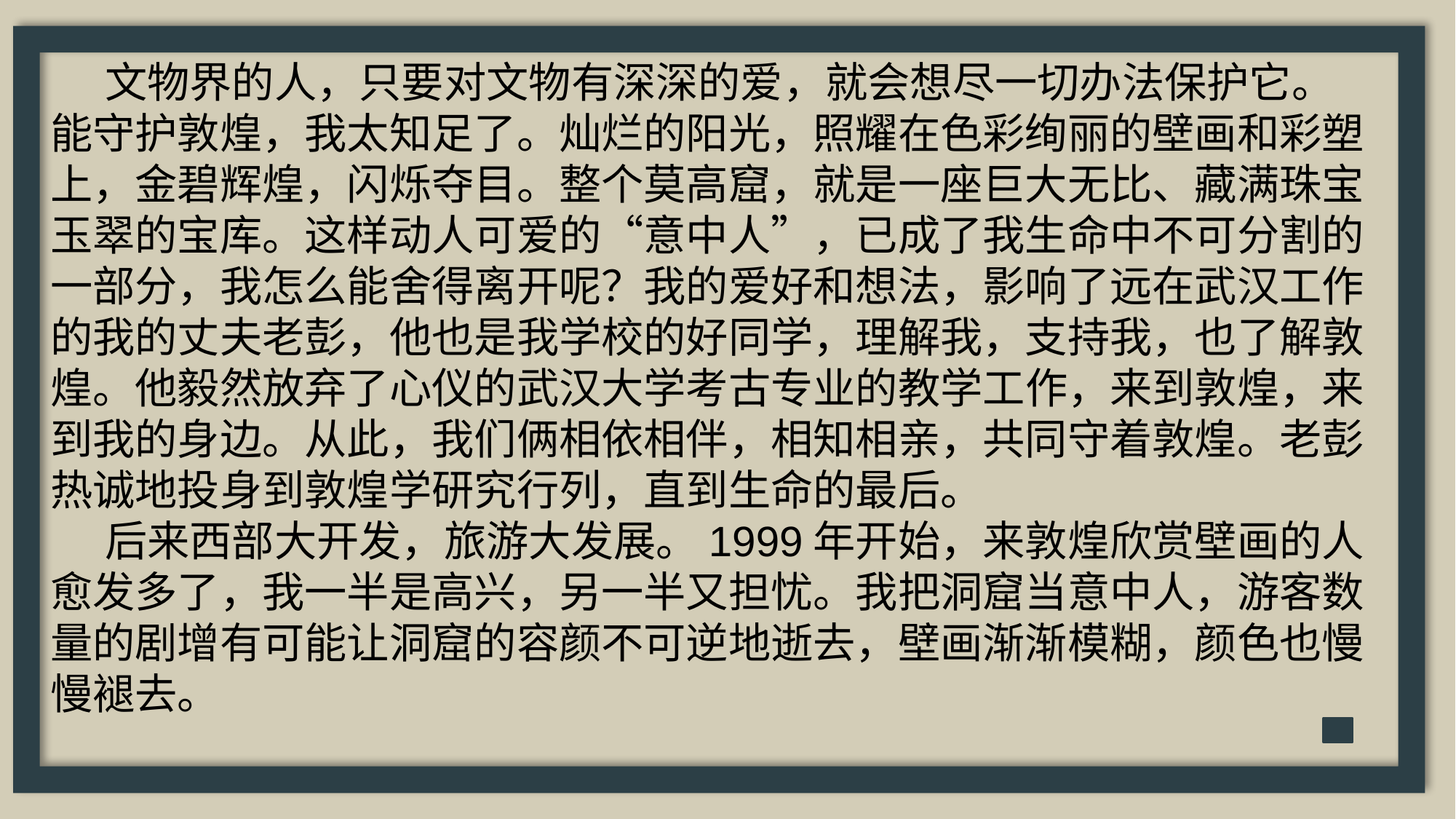

文物界的人，只要对文物有深深的爱，就会想尽一切办法保护它。能守护敦煌，我太知足了。灿烂的阳光，照耀在色彩绚丽的壁画和彩塑上，金碧辉煌，闪烁夺目。整个莫高窟，就是一座巨大无比、藏满珠宝玉翠的宝库。这样动人可爱的“意中人”，已成了我生命中不可分割的一部分，我怎么能舍得离开呢？我的爱好和想法，影响了远在武汉工作的我的丈夫老彭，他也是我学校的好同学，理解我，支持我，也了解敦煌。他毅然放弃了心仪的武汉大学考古专业的教学工作，来到敦煌，来到我的身边。从此，我们俩相依相伴，相知相亲，共同守着敦煌。老彭热诚地投身到敦煌学研究行列，直到生命的最后。
后来西部大开发，旅游大发展。1999年开始，来敦煌欣赏壁画的人愈发多了，我一半是高兴，另一半又担忧。我把洞窟当意中人，游客数量的剧增有可能让洞窟的容颜不可逆地逝去，壁画渐渐模糊，颜色也慢慢褪去。